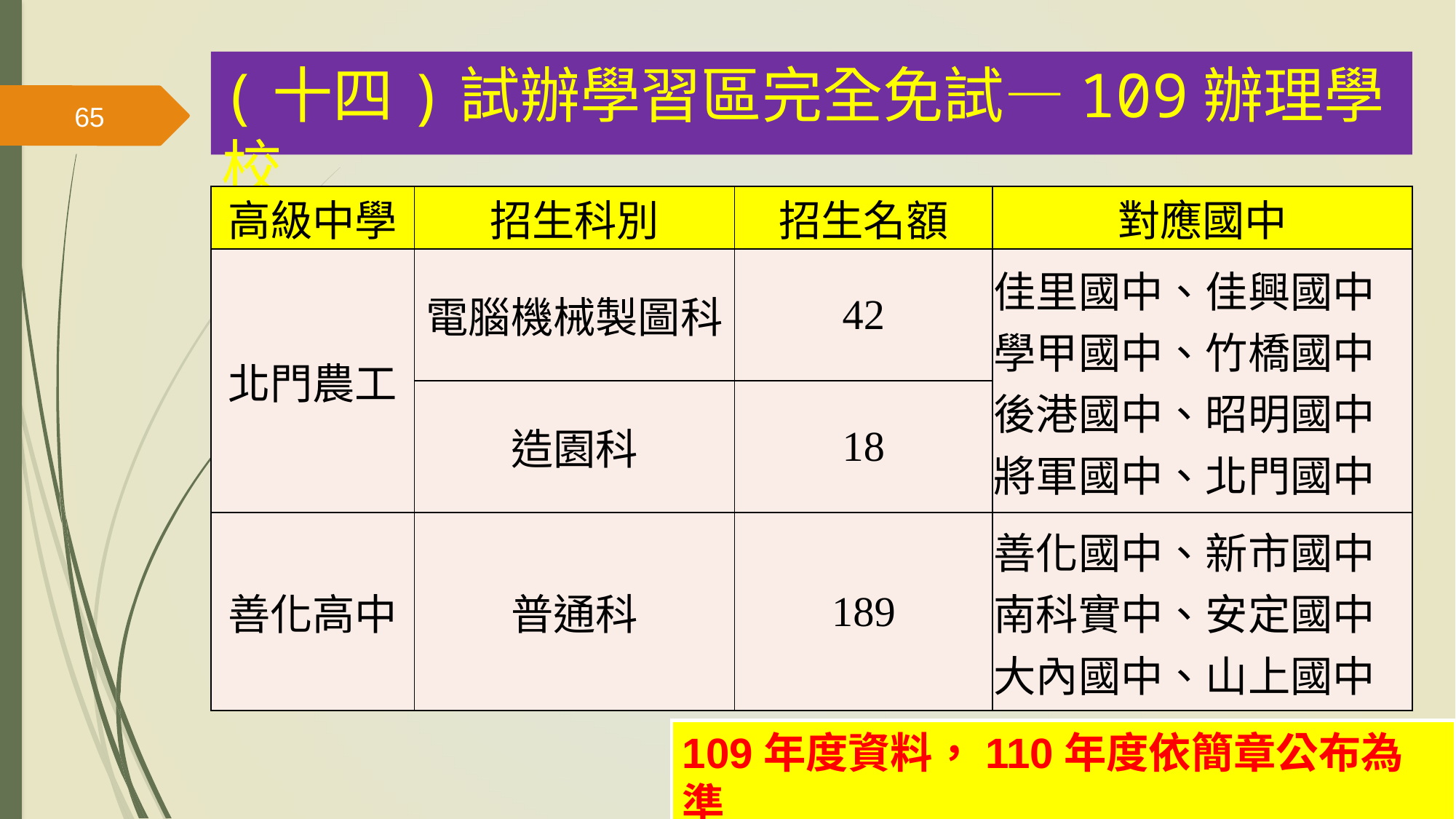

(十四)試辦學習區完全免試—109辦理學校
65
| 高級中學 | 招生科別 | 招生名額 | 對應國中 |
| --- | --- | --- | --- |
| 北門農工 | 電腦機械製圖科 | 42 | 佳里國中、佳興國中 學甲國中、竹橋國中 後港國中、昭明國中將軍國中、北門國中 |
|  | 造園科 | 18 |  |
| 善化高中 | 普通科 | 189 | 善化國中、新市國中 南科實中、安定國中 大內國中、山上國中 |
109年度資料，110年度依簡章公布為準